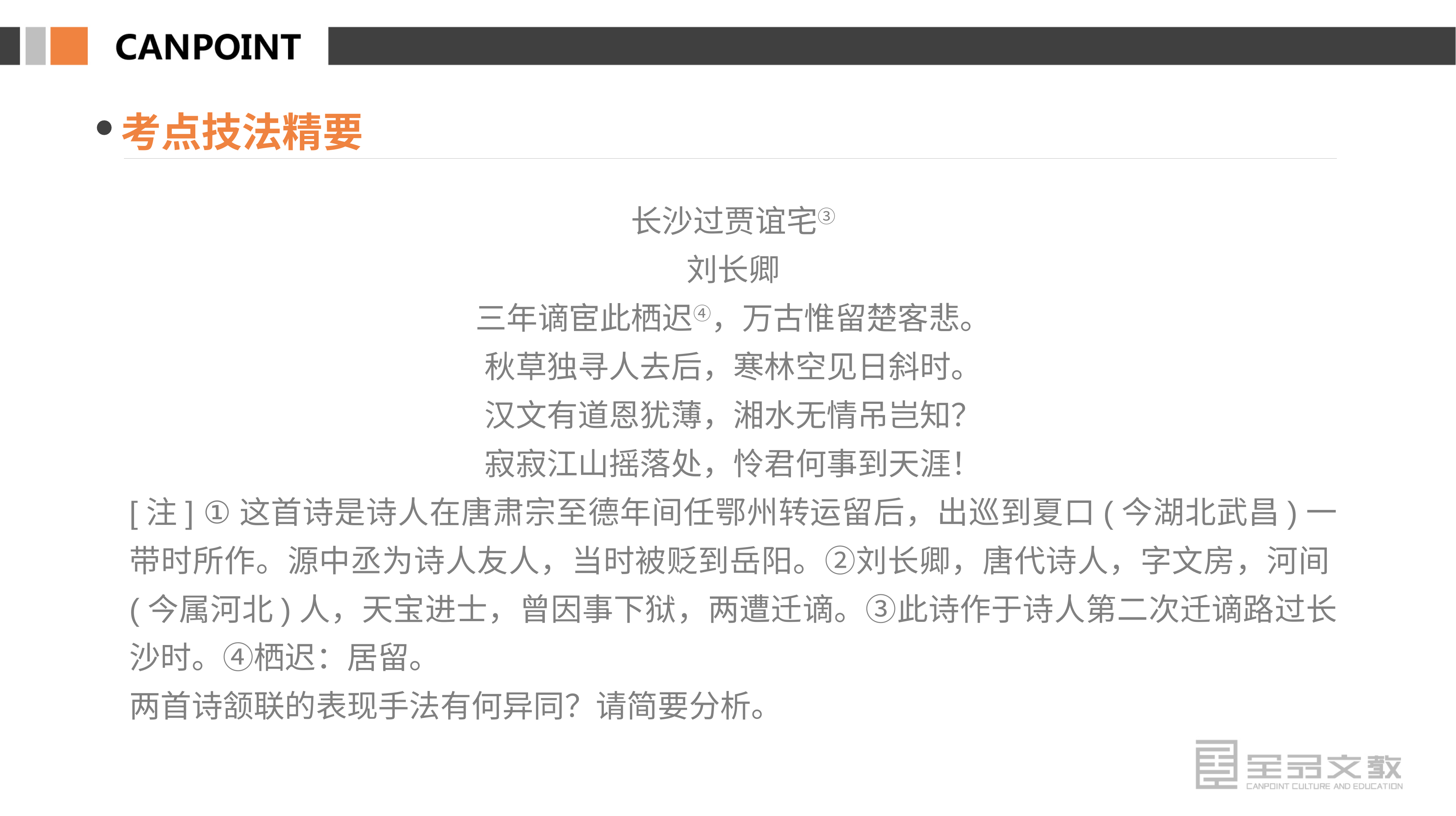

考点技法精要

长沙过贾谊宅③
刘长卿
三年谪宦此栖迟④，万古惟留楚客悲。
秋草独寻人去后，寒林空见日斜时。
汉文有道恩犹薄，湘水无情吊岂知？
寂寂江山摇落处，怜君何事到天涯！
[注] ①这首诗是诗人在唐肃宗至德年间任鄂州转运留后，出巡到夏口(今湖北武昌)一带时所作。源中丞为诗人友人，当时被贬到岳阳。②刘长卿，唐代诗人，字文房，河间(今属河北)人，天宝进士，曾因事下狱，两遭迁谪。③此诗作于诗人第二次迁谪路过长沙时。④栖迟：居留。
两首诗颔联的表现手法有何异同？请简要分析。